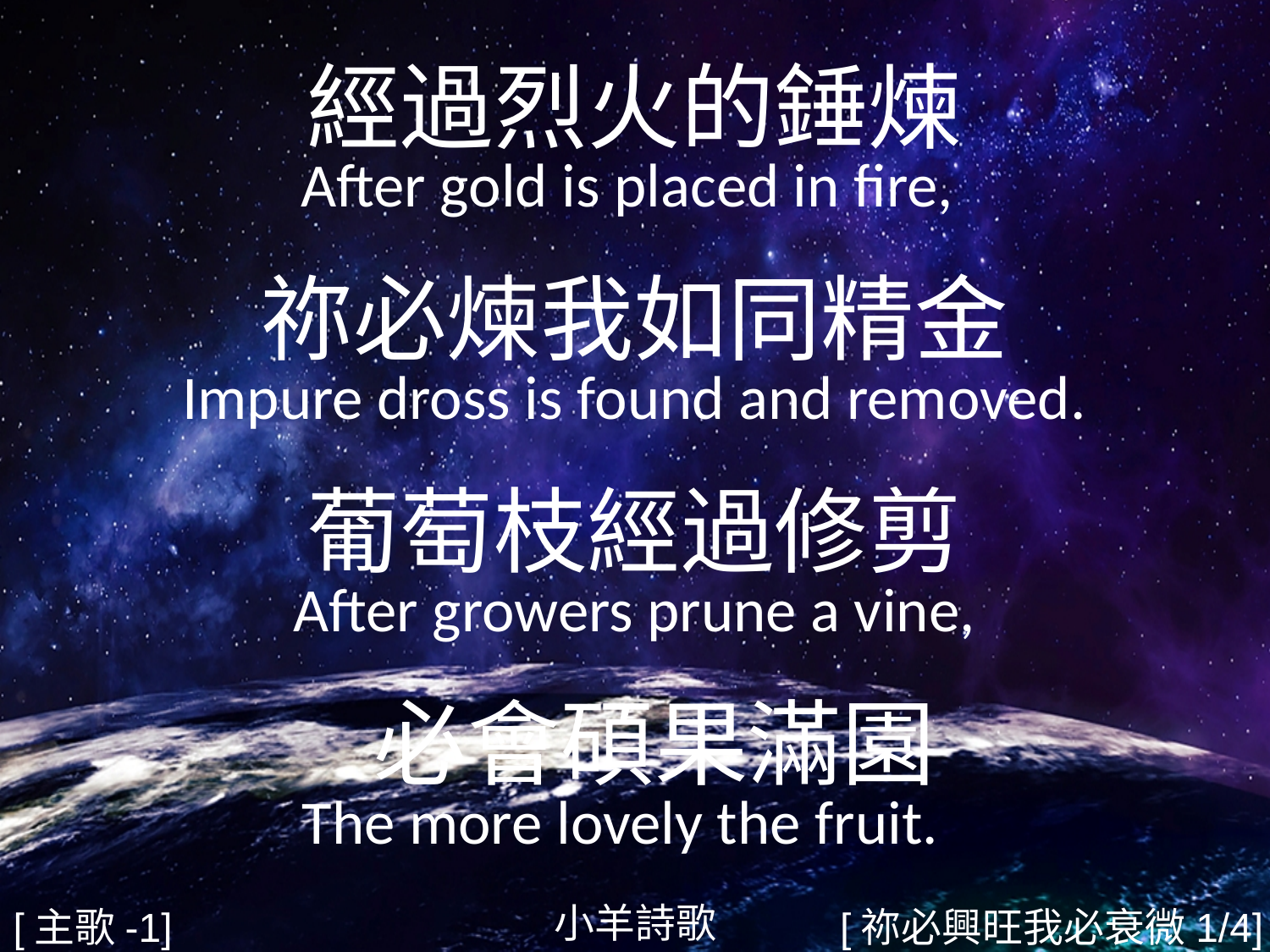

經過烈火的錘煉
After gold is placed in fire,

祢必煉我如同精金
Impure dross is found and removed.

葡萄枝經過修剪
After growers prune a vine,

 必會碩果滿園
The more lovely the fruit.

#

小羊詩歌
[主歌-1]
[祢必興旺我必衰微1/4]